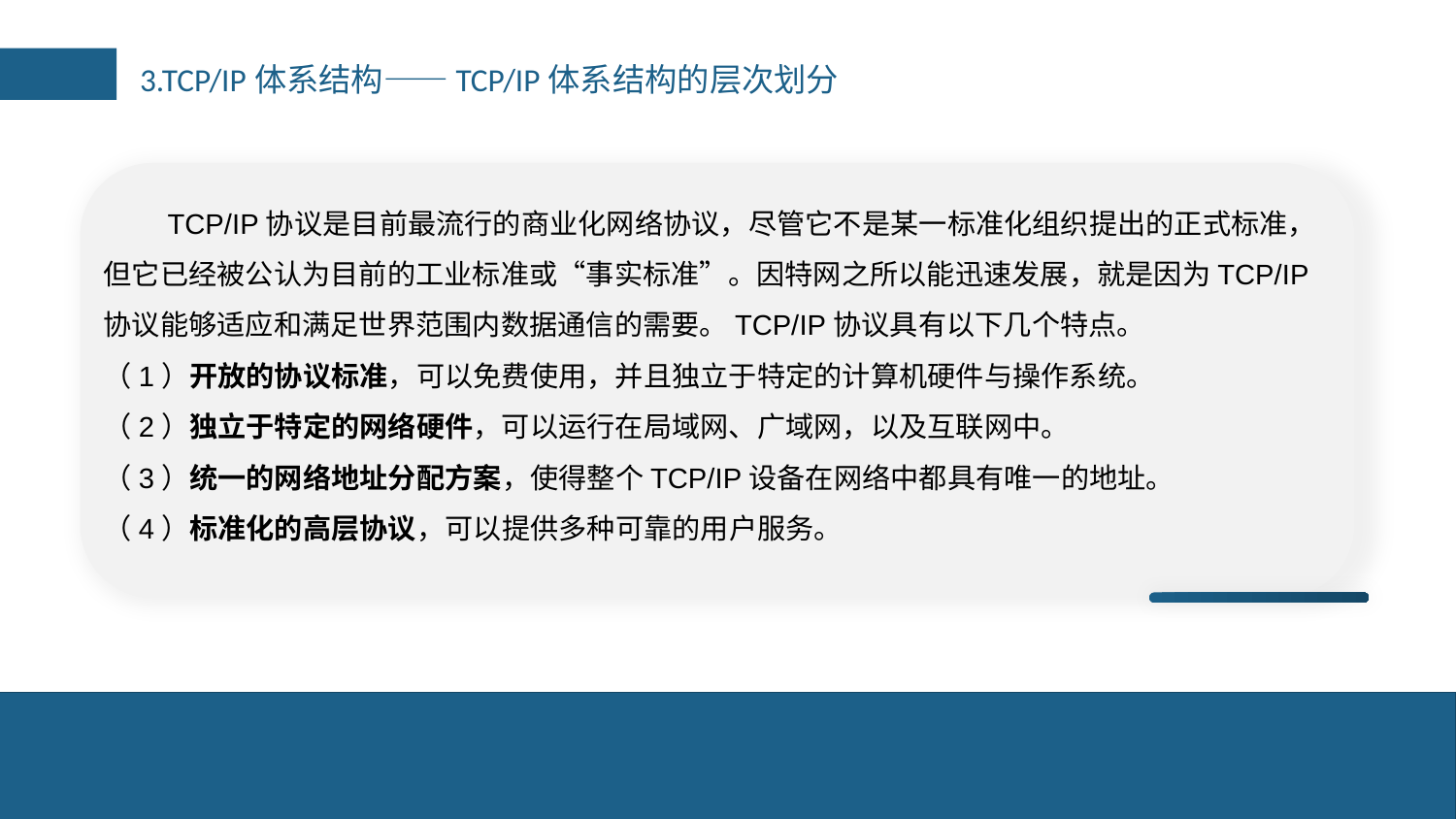

3.TCP/IP体系结构——TCP/IP体系结构的层次划分

        TCP/IP协议是目前最流行的商业化网络协议，尽管它不是某一标准化组织提出的正式标准，但它已经被公认为目前的工业标准或“事实标准”。因特网之所以能迅速发展，就是因为TCP/IP协议能够适应和满足世界范围内数据通信的需要。TCP/IP协议具有以下几个特点。
（1）开放的协议标准，可以免费使用，并且独立于特定的计算机硬件与操作系统。
（2）独立于特定的网络硬件，可以运行在局域网、广域网，以及互联网中。
（3）统一的网络地址分配方案，使得整个TCP/IP设备在网络中都具有唯一的地址。
（4）标准化的高层协议，可以提供多种可靠的用户服务。